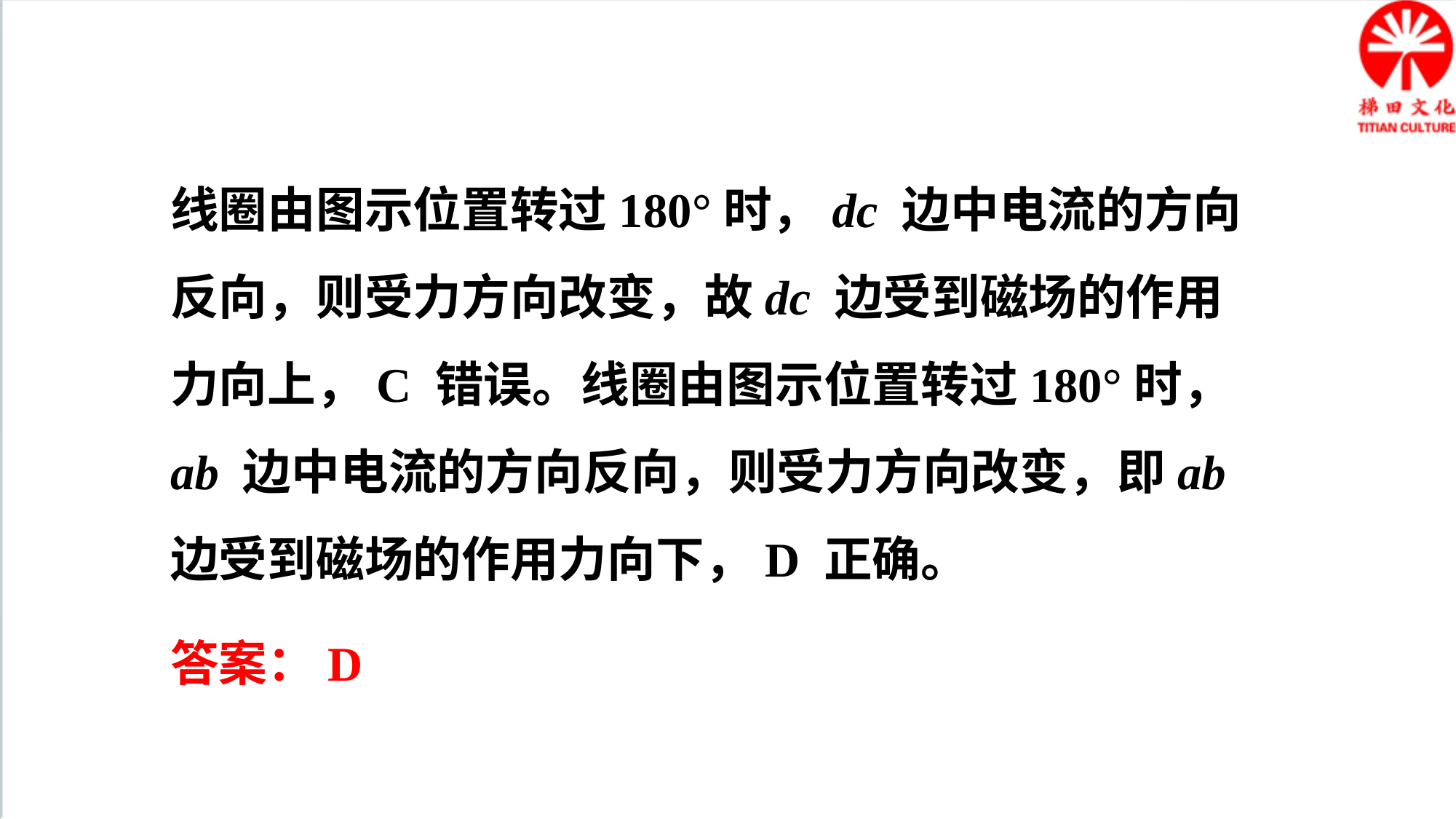

线圈由图示位置转过180°时，dc 边中电流的方向反向，则受力方向改变，故dc 边受到磁场的作用力向上，C 错误。线圈由图示位置转过180°时，ab 边中电流的方向反向，则受力方向改变，即ab 边受到磁场的作用力向下，D 正确。
答案：D